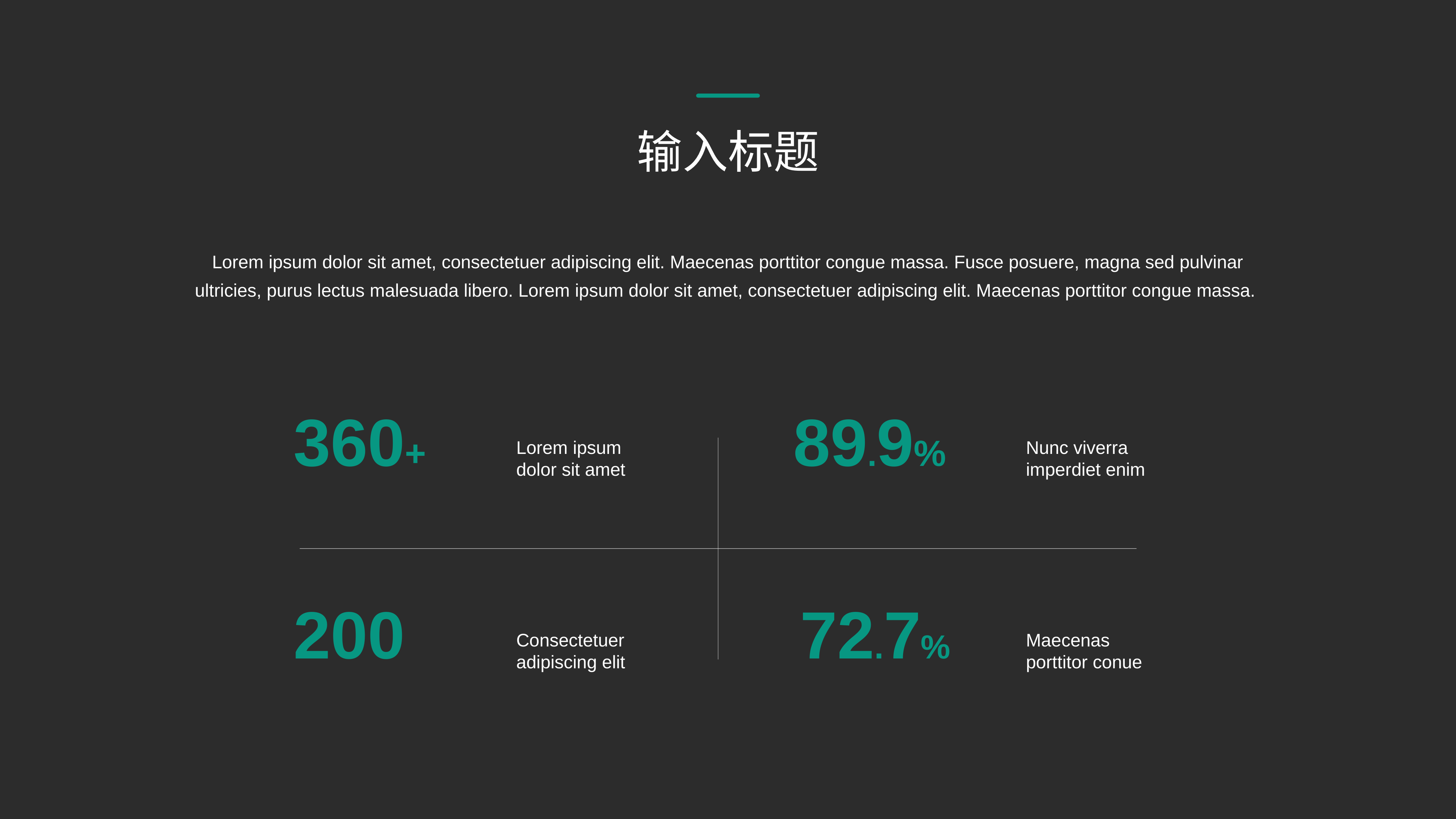

输入标题
Lorem ipsum dolor sit amet, consectetuer adipiscing elit. Maecenas porttitor congue massa. Fusce posuere, magna sed pulvinar ultricies, purus lectus malesuada libero. Lorem ipsum dolor sit amet, consectetuer adipiscing elit. Maecenas porttitor congue massa.
360+
89.9%
Lorem ipsum dolor sit amet
Nunc viverra imperdiet enim
200
72.7%
Consectetuer adipiscing elit
Maecenas porttitor conue